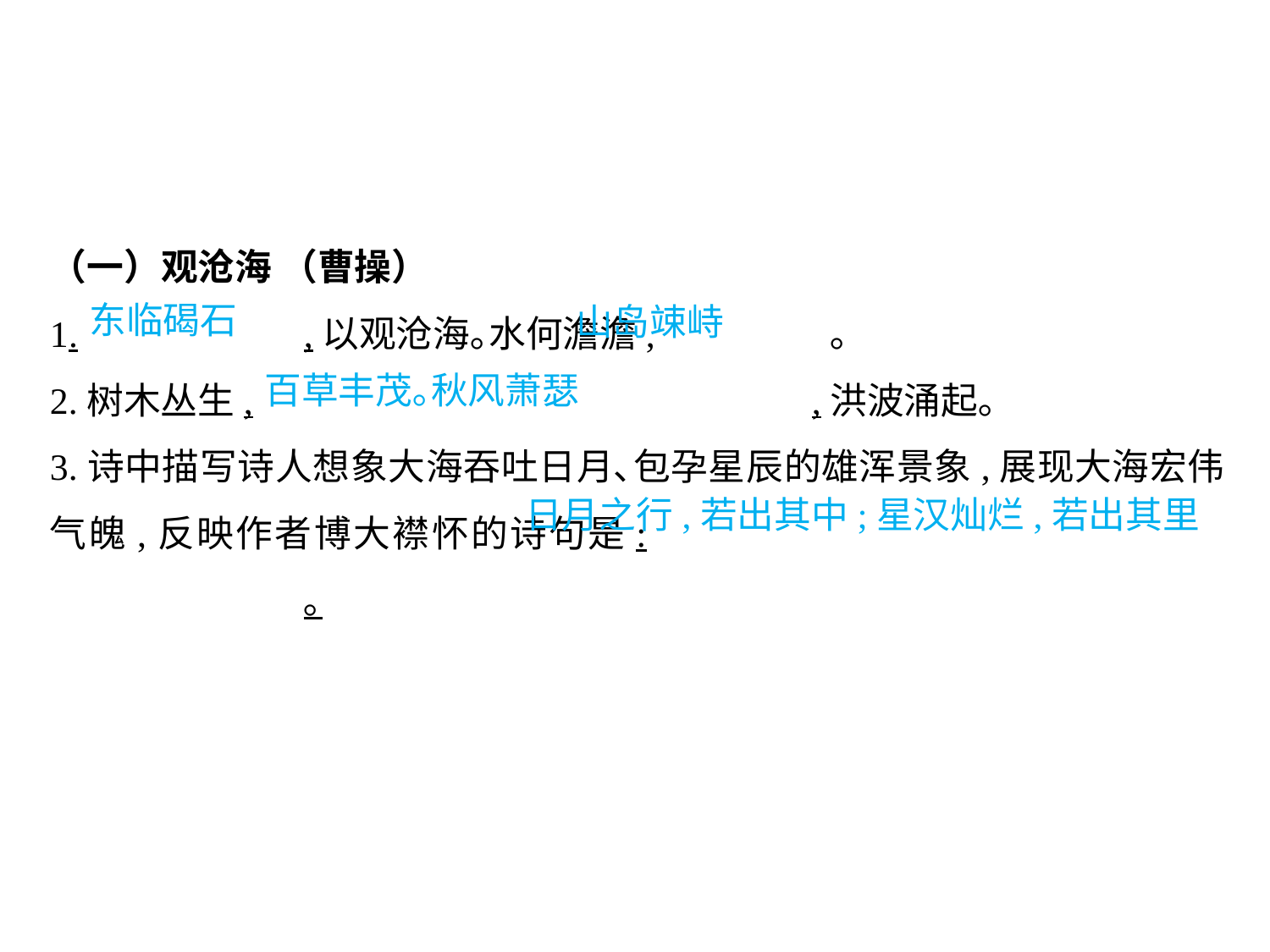

（一）观沧海 （曹操）
1.		,以观沧海｡水何澹澹,		 ｡
2.树木丛生,					,洪波涌起｡
3.诗中描写诗人想象大海吞吐日月､包孕星辰的雄浑景象,展现大海宏伟气魄,反映作者博大襟怀的诗句是:							｡
东临碣石
山岛竦峙
百草丰茂｡秋风萧瑟
日月之行,若出其中;星汉灿烂,若出其里